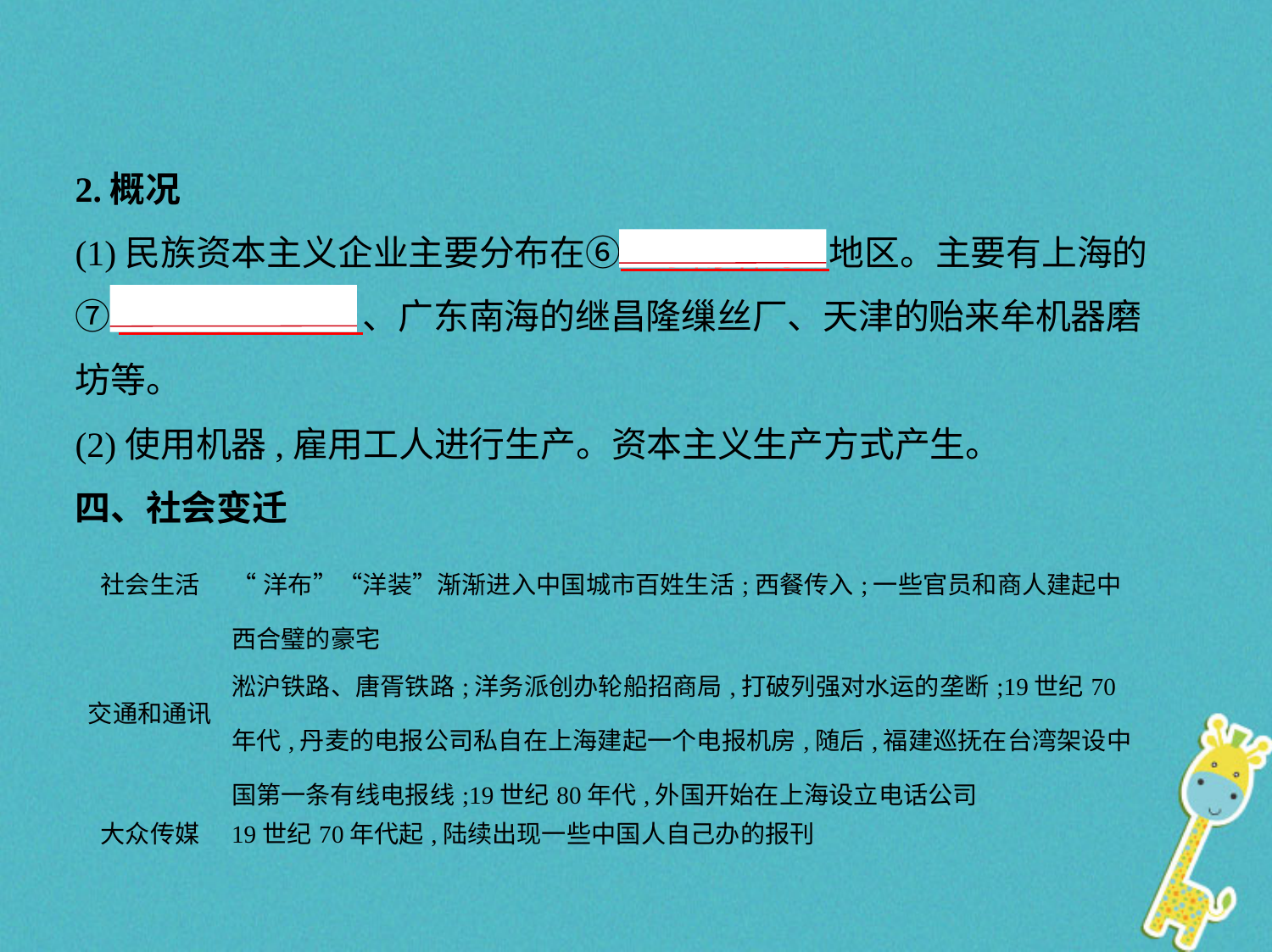

2.概况
(1)民族资本主义企业主要分布在⑥　东南沿海    地区。主要有上海的
⑦　发昌机器厂    、广东南海的继昌隆缫丝厂、天津的贻来牟机器磨
坊等。
(2)使用机器,雇用工人进行生产。资本主义生产方式产生。
四、社会变迁

| 社会生活 | “洋布”“洋装”渐渐进入中国城市百姓生活;西餐传入;一些官员和商人建起中西合璧的豪宅 |
| --- | --- |
| 交通和通讯 | 淞沪铁路、唐胥铁路;洋务派创办轮船招商局,打破列强对水运的垄断;19世纪70年代,丹麦的电报公司私自在上海建起一个电报机房,随后,福建巡抚在台湾架设中国第一条有线电报线;19世纪80年代,外国开始在上海设立电话公司 |
| 大众传媒 | 19世纪70年代起,陆续出现一些中国人自己办的报刊 |